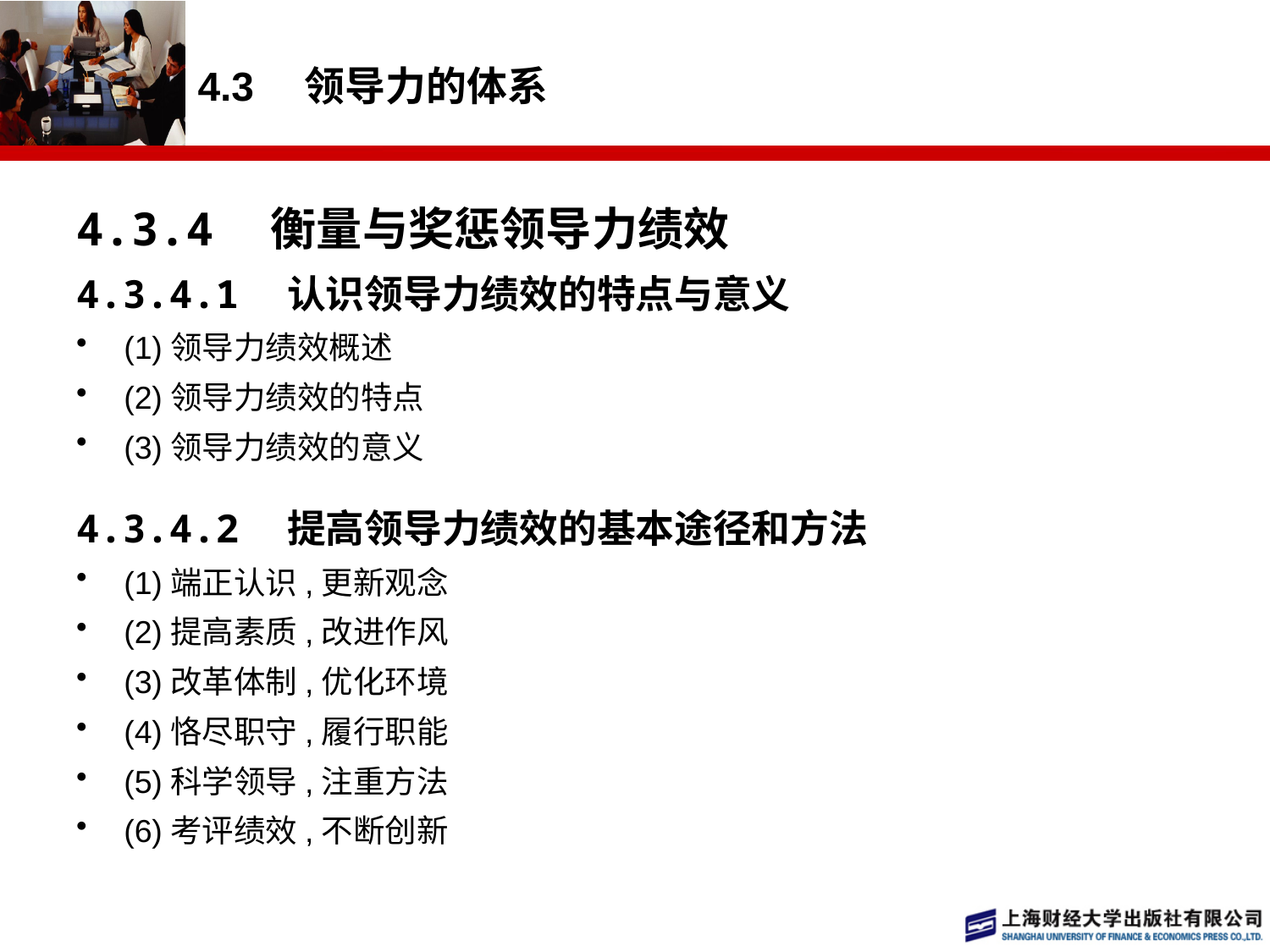

# 4.3　领导力的体系
4.3.4　衡量与奖惩领导力绩效
4.3.4.1　认识领导力绩效的特点与意义
(1)领导力绩效概述
(2)领导力绩效的特点
(3)领导力绩效的意义

4.3.4.2　提高领导力绩效的基本途径和方法
(1)端正认识,更新观念
(2)提高素质,改进作风
(3)改革体制,优化环境
(4)恪尽职守,履行职能
(5)科学领导,注重方法
(6)考评绩效,不断创新